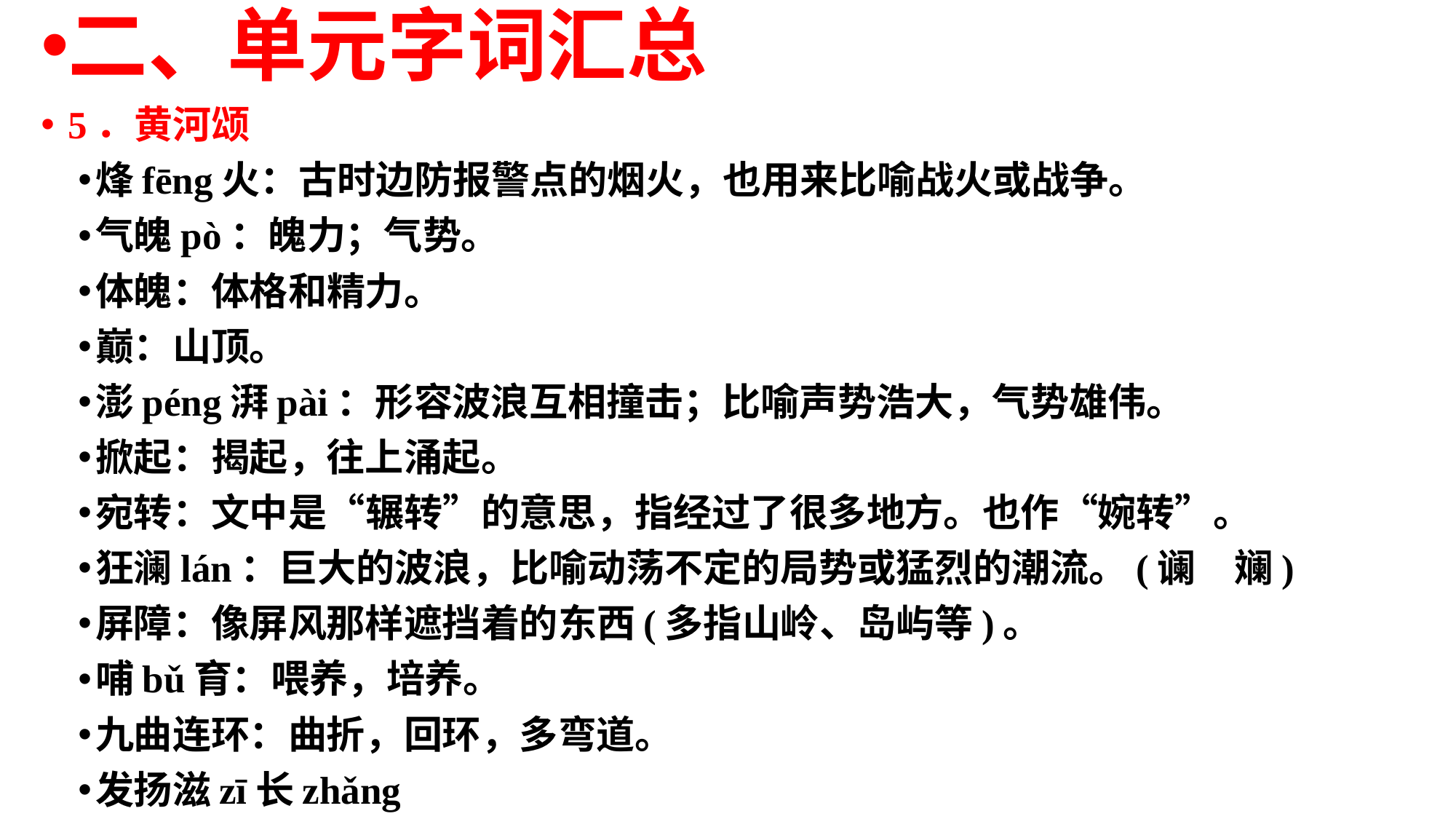

二、单元字词汇总
5．黄河颂
烽fēng火：古时边防报警点的烟火，也用来比喻战火或战争。
气魄pò：魄力；气势。
体魄：体格和精力。
巅：山顶。
澎péng湃pài：形容波浪互相撞击；比喻声势浩大，气势雄伟。
掀起：揭起，往上涌起。
宛转：文中是“辗转”的意思，指经过了很多地方。也作“婉转”。
狂澜lán：巨大的波浪，比喻动荡不定的局势或猛烈的潮流。(谰　斓)
屏障：像屏风那样遮挡着的东西(多指山岭、岛屿等)。
哺bǔ育：喂养，培养。
九曲连环：曲折，回环，多弯道。
发扬滋zī长zhǎng